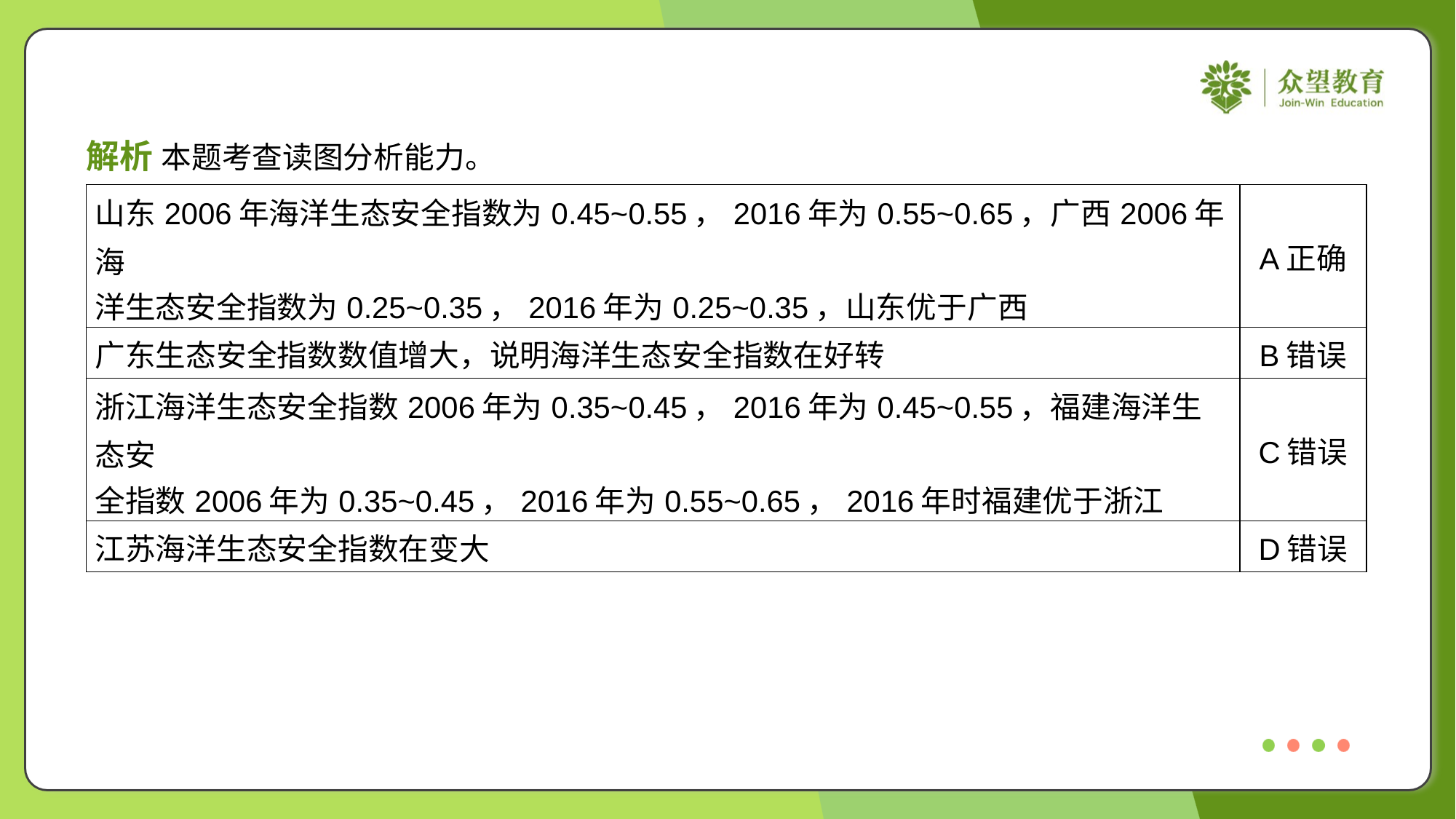

解析 本题考查读图分析能力。
| 山东2006年海洋生态安全指数为0.45~0.55，2016年为0.55~0.65，广西2006年海 洋生态安全指数为0.25~0.35，2016年为0.25~0.35，山东优于广西 | A正确 |
| --- | --- |
| 广东生态安全指数数值增大，说明海洋生态安全指数在好转 | B错误 |
| 浙江海洋生态安全指数2006年为0.35~0.45，2016年为0.45~0.55，福建海洋生态安 全指数2006年为0.35~0.45，2016年为0.55~0.65，2016年时福建优于浙江 | C错误 |
| 江苏海洋生态安全指数在变大 | D错误 |